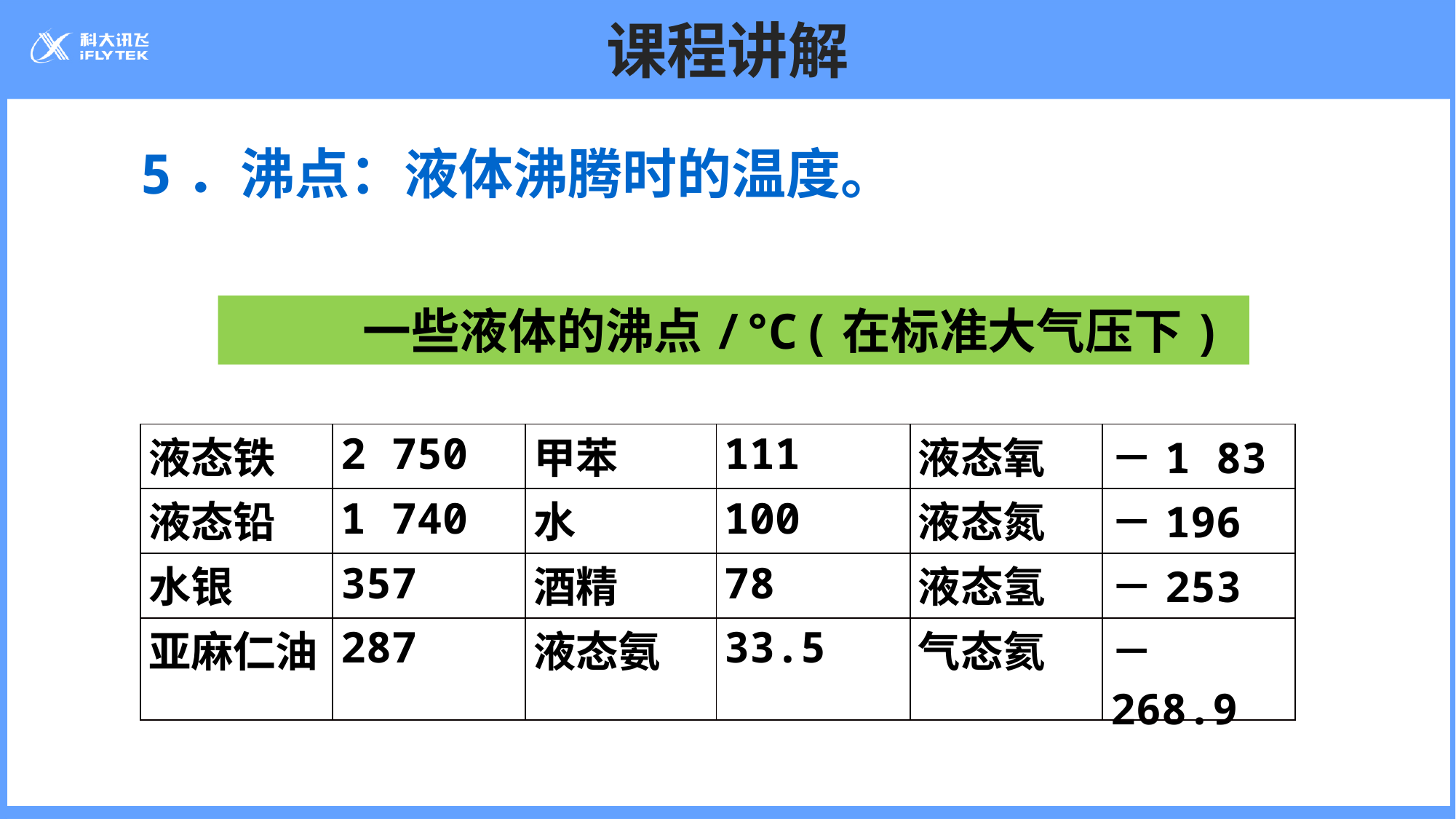

# 课程讲解
5．沸点：液体沸腾时的温度。
 一些液体的沸点/℃(在标准大气压下)
| 液态铁 | 2 750 | 甲苯 | 111 | 液态氧 | －1 83 |
| --- | --- | --- | --- | --- | --- |
| 液态铅 | 1 740 | 水 | 100 | 液态氮 | －196 |
| 水银 | 357 | 酒精 | 78 | 液态氢 | －253 |
| 亚麻仁油 | 287 | 液态氨 | 33.5 | 气态氦 | －268.9 |